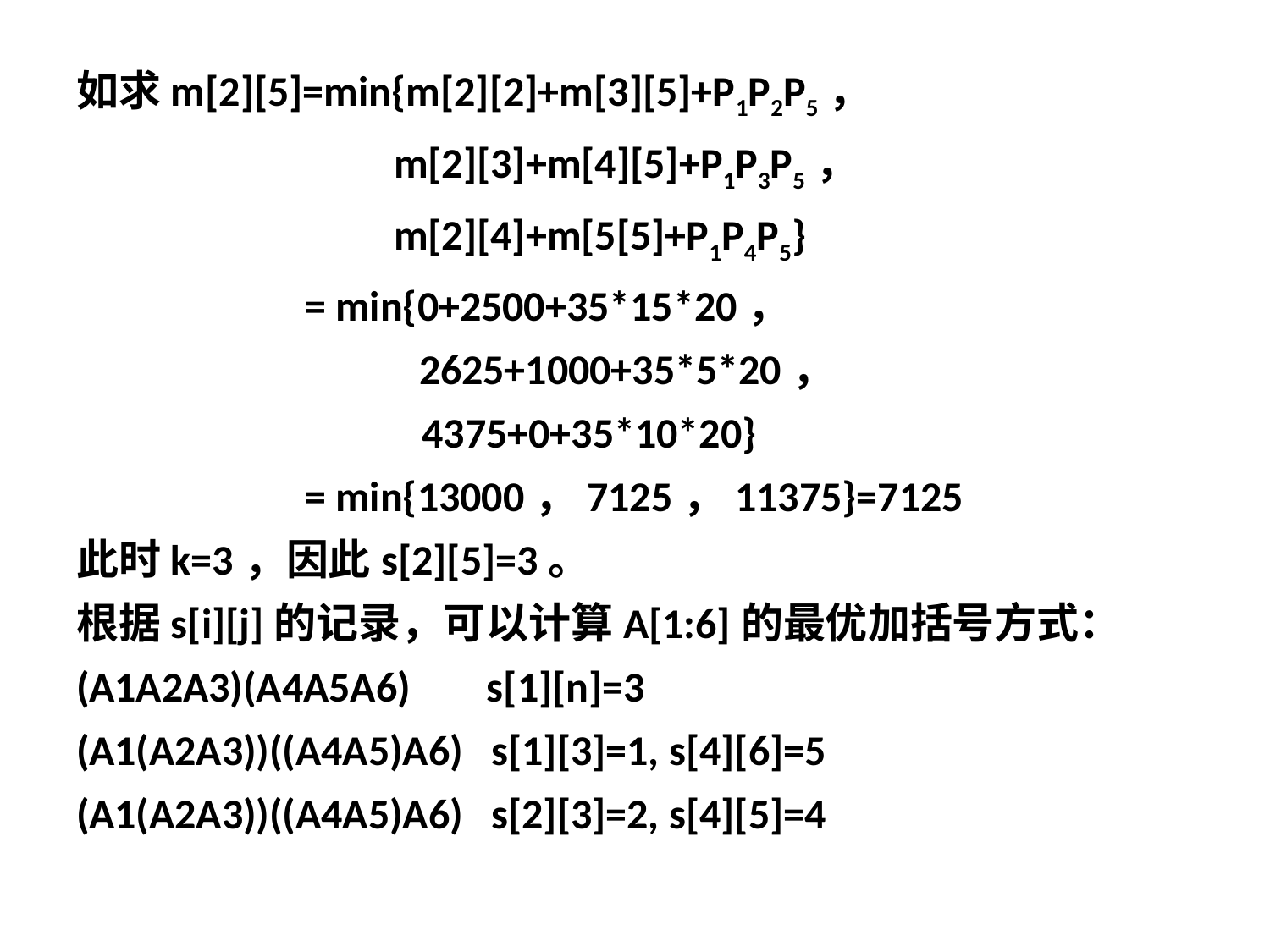

如求m[2][5]=min{m[2][2]+m[3][5]+P1P2P5，
m[2][3]+m[4][5]+P1P3P5，
m[2][4]+m[5[5]+P1P4P5}
    = min{0+2500+35*15*20，
                2625+1000+35*5*20，
   4375+0+35*10*20}
    = min{13000，7125，11375}=7125
此时k=3，因此s[2][5]=3。
根据s[i][j]的记录，可以计算A[1:6]的最优加括号方式：
(A1A2A3)(A4A5A6)        s[1][n]=3
(A1(A2A3))((A4A5)A6)   s[1][3]=1, s[4][6]=5
(A1(A2A3))((A4A5)A6)   s[2][3]=2, s[4][5]=4